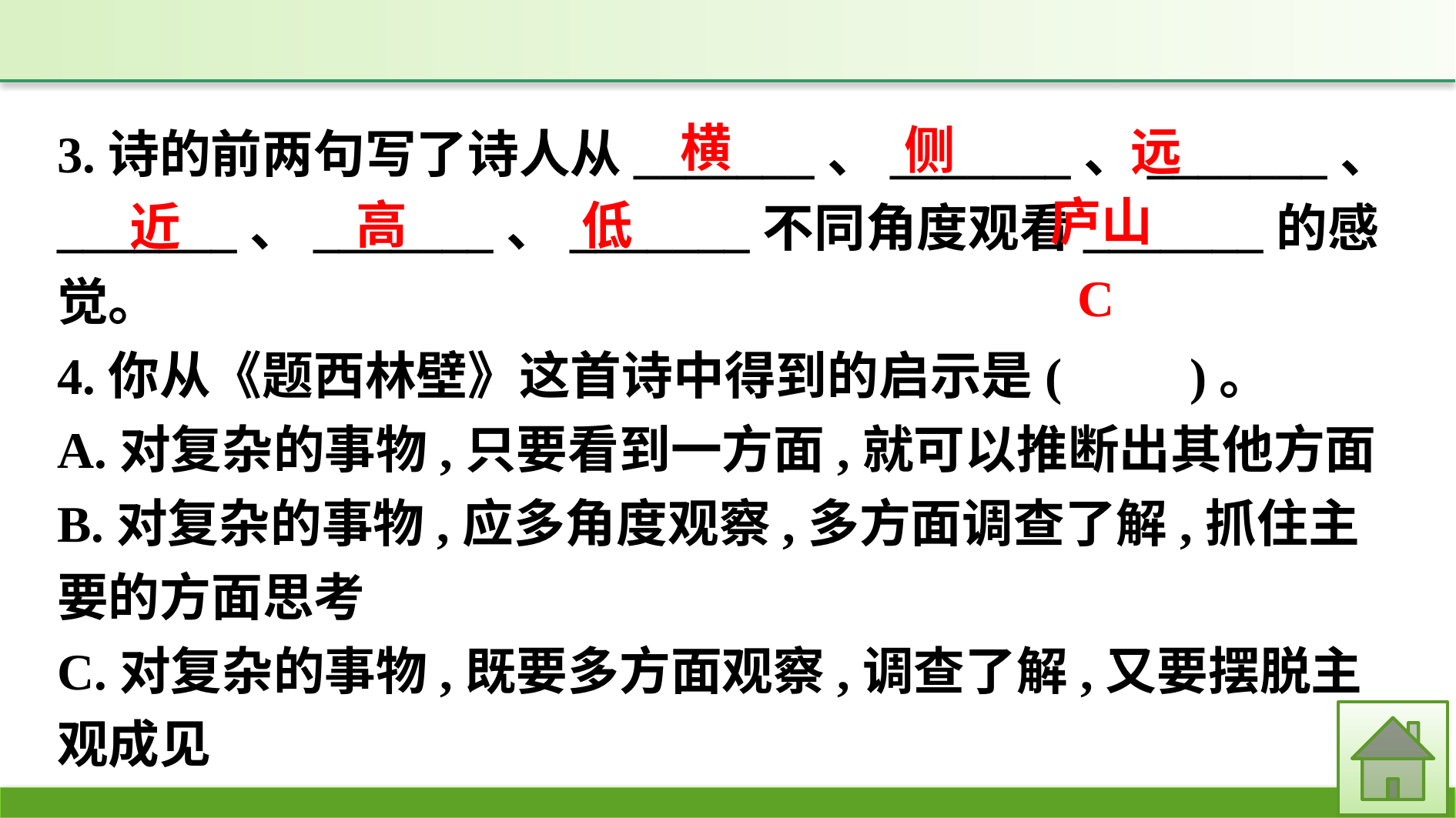

3.诗的前两句写了诗人从_______、_______、_______、_______、_______、_______不同角度观看_______的感觉。
4.你从《题西林壁》这首诗中得到的启示是(　　)。
A.对复杂的事物,只要看到一方面,就可以推断出其他方面
B.对复杂的事物,应多角度观察,多方面调查了解,抓住主要的方面思考
C.对复杂的事物,既要多方面观察,调查了解,又要摆脱主观成见
横
侧
远
庐山
高
低
近
C